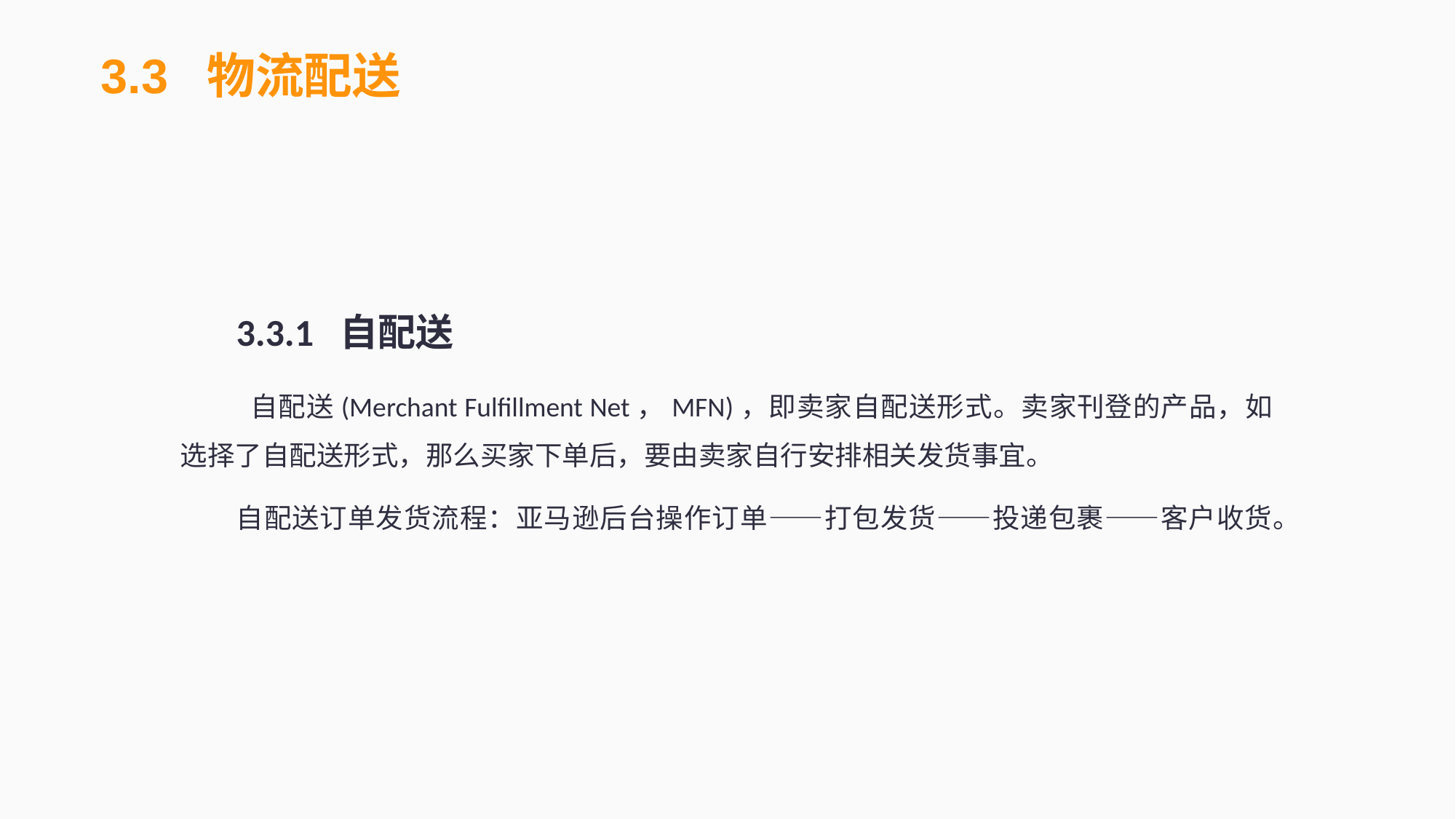

3.3  物流配送
3.3.1  自配送
 自配送(Merchant Fulfillment Net，MFN)，即卖家自配送形式。卖家刊登的产品，如选择了自配送形式，那么买家下单后，要由卖家自行安排相关发货事宜。
自配送订单发货流程：亚马逊后台操作订单——打包发货——投递包裹——客户收货。